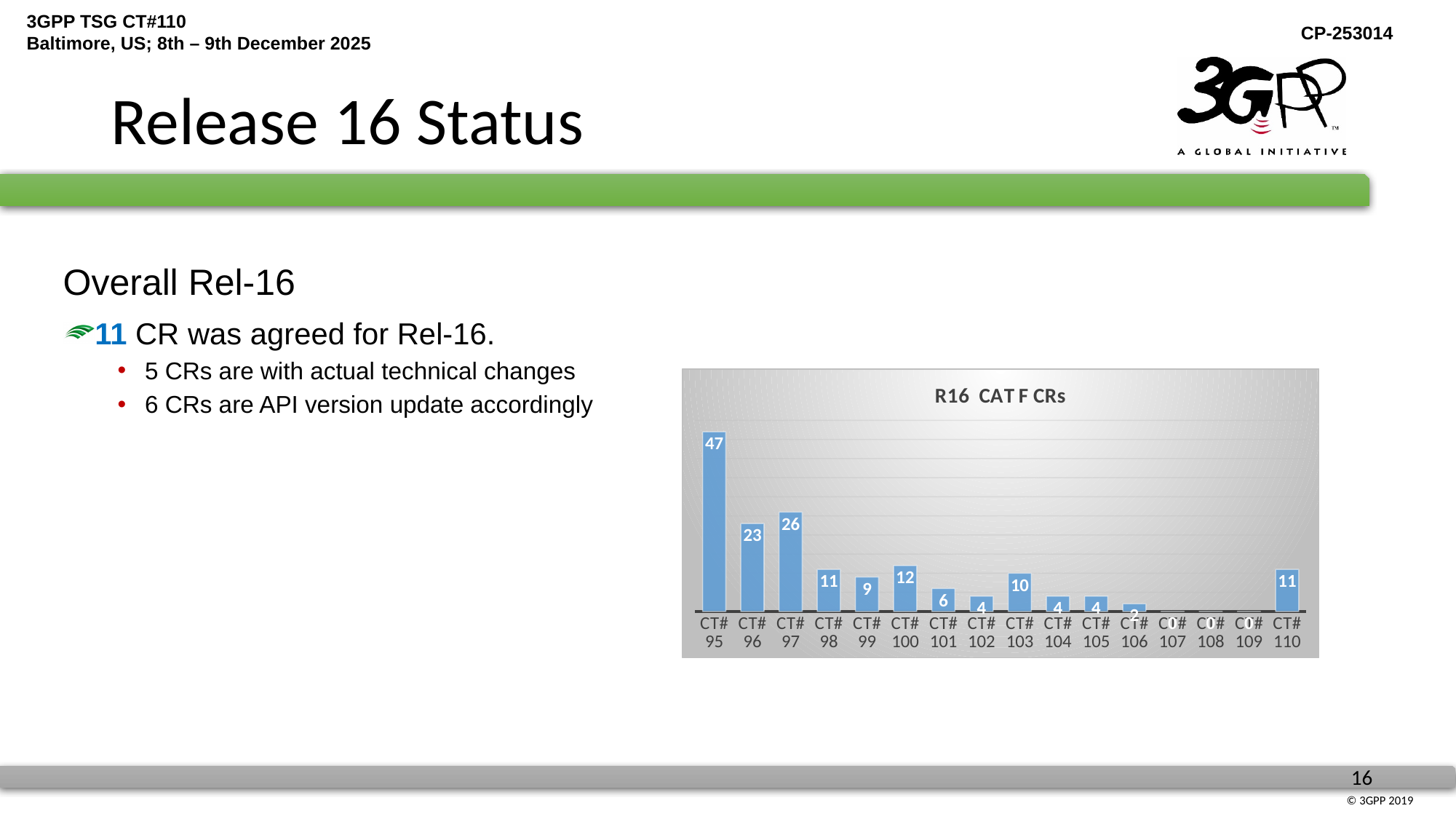

# Release 16 Status
Overall Rel-16
11 CR was agreed for Rel-16.
5 CRs are with actual technical changes
6 CRs are API version update accordingly

### Chart: R16  CAT F CRs

| Category | 系列 1 |
|---|---|
| CT#95 | 47.0 |
| CT#96 | 23.0 |
| CT#97 | 26.0 |
| CT#98 | 11.0 |
| CT#99 | 9.0 |
| CT#100 | 12.0 |
| CT#101 | 6.0 |
| CT#102 | 4.0 |
| CT#103 | 10.0 |
| CT#104 | 4.0 |
| CT#105 | 4.0 |
| CT#106 | 2.0 |
| CT#107 | 0.0 |
| CT#108 | 0.0 |
| CT#109 | 0.0 |
| CT#110 | 11.0 |